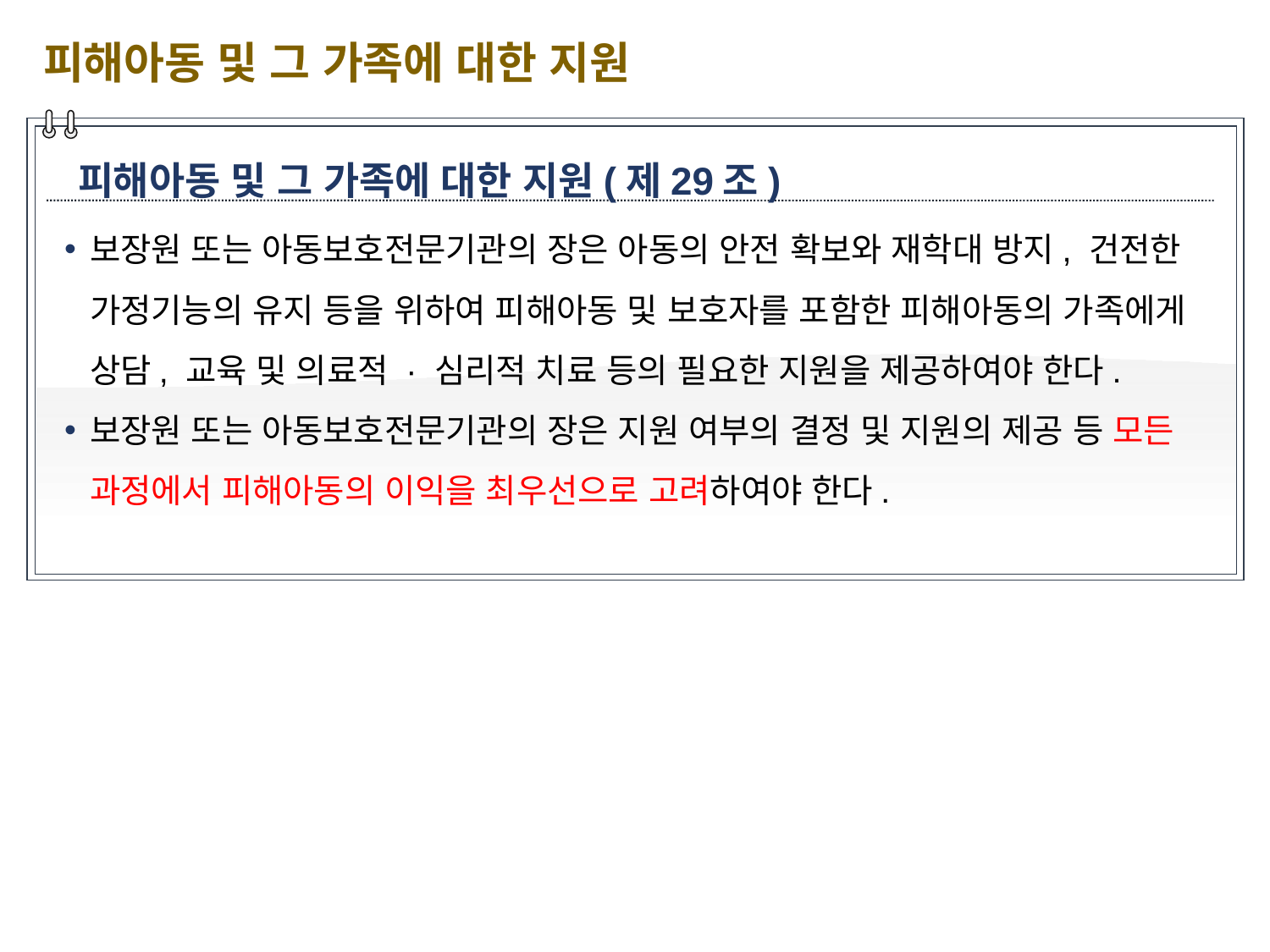

피해아동 및 그 가족에 대한 지원

피해아동 및 그 가족에 대한 지원(제29조)

보장원 또는 아동보호전문기관의 장은 아동의 안전 확보와 재학대 방지, 건전한 가정기능의 유지 등을 위하여 피해아동 및 보호자를 포함한 피해아동의 가족에게 상담, 교육 및 의료적 · 심리적 치료 등의 필요한 지원을 제공하여야 한다.
보장원 또는 아동보호전문기관의 장은 지원 여부의 결정 및 지원의 제공 등 모든 과정에서 피해아동의 이익을 최우선으로 고려하여야 한다.